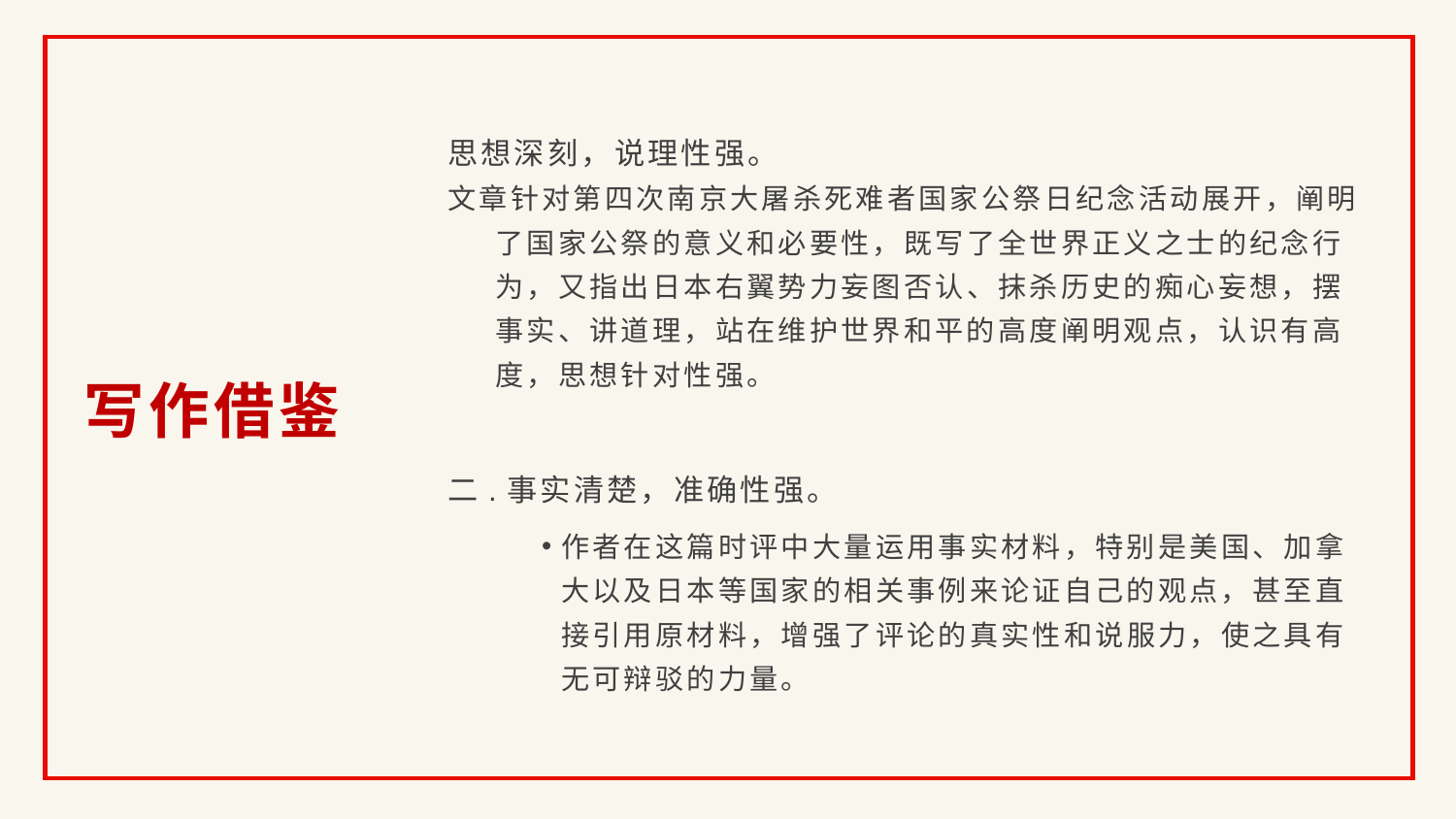

思想深刻，说理性强。
文章针对第四次南京大屠杀死难者国家公祭日纪念活动展开，阐明了国家公祭的意义和必要性，既写了全世界正义之士的纪念行为，又指出日本右翼势力妄图否认、抹杀历史的痴心妄想，摆事实、讲道理，站在维护世界和平的高度阐明观点，认识有高度，思想针对性强。

二.事实清楚，准确性强。
作者在这篇时评中大量运用事实材料，特别是美国、加拿大以及日本等国家的相关事例来论证自己的观点，甚至直接引用原材料，增强了评论的真实性和说服力，使之具有无可辩驳的力量。
写作借鉴